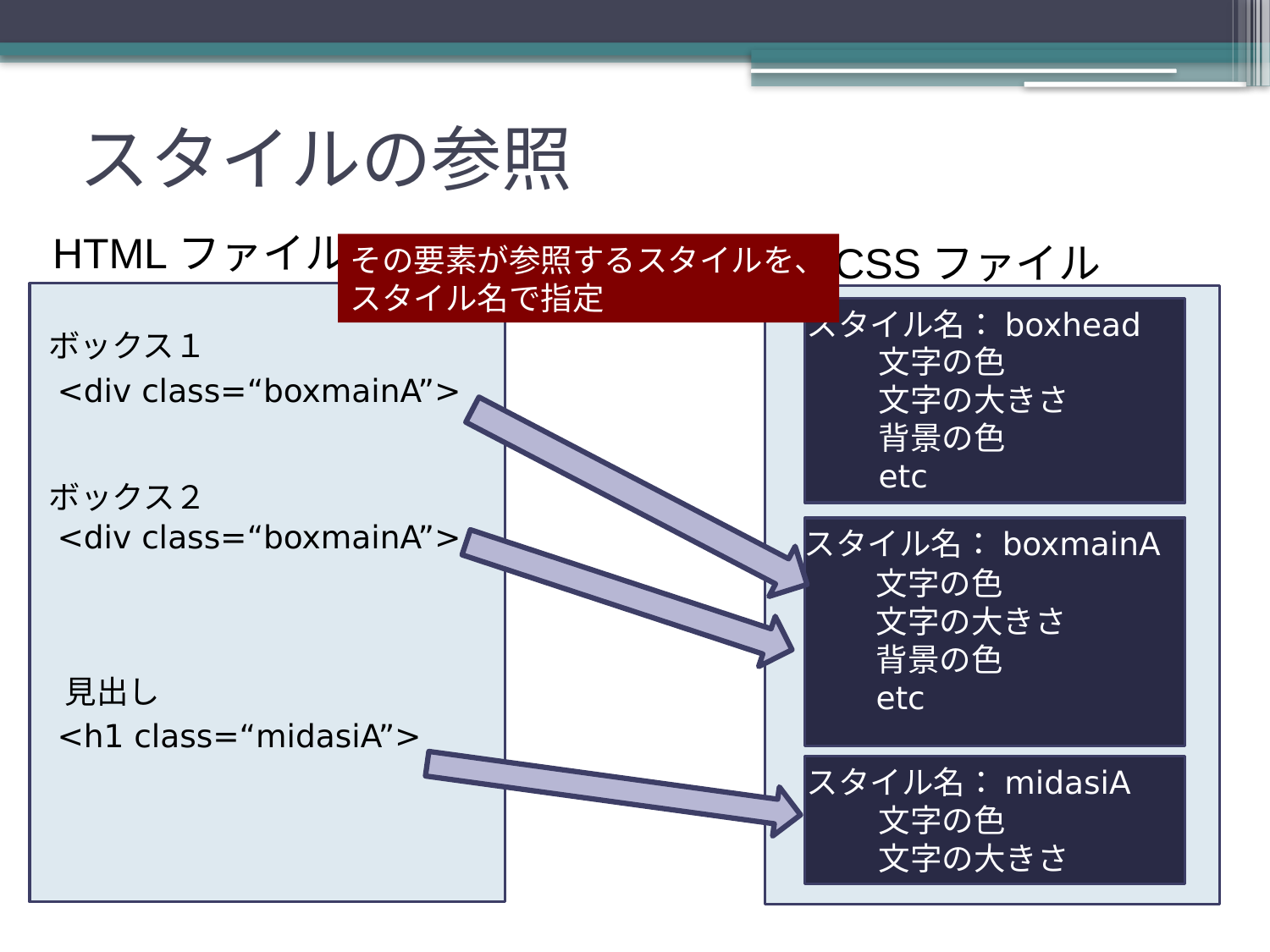

# スタイルの参照
HTMLファイル
CSSファイル
その要素が参照するスタイルを、
スタイル名で指定

スタイル名：boxhead
ボックス１
文字の色
文字の大きさ
背景の色
etc
<div class=“boxmainA”>

ボックス２
<div class=“boxmainA”>
スタイル名：boxmainA

文字の色
文字の大きさ
背景の色
etc

見出し
<h1 class=“midasiA”>

スタイル名：midasiA

文字の色
文字の大きさ